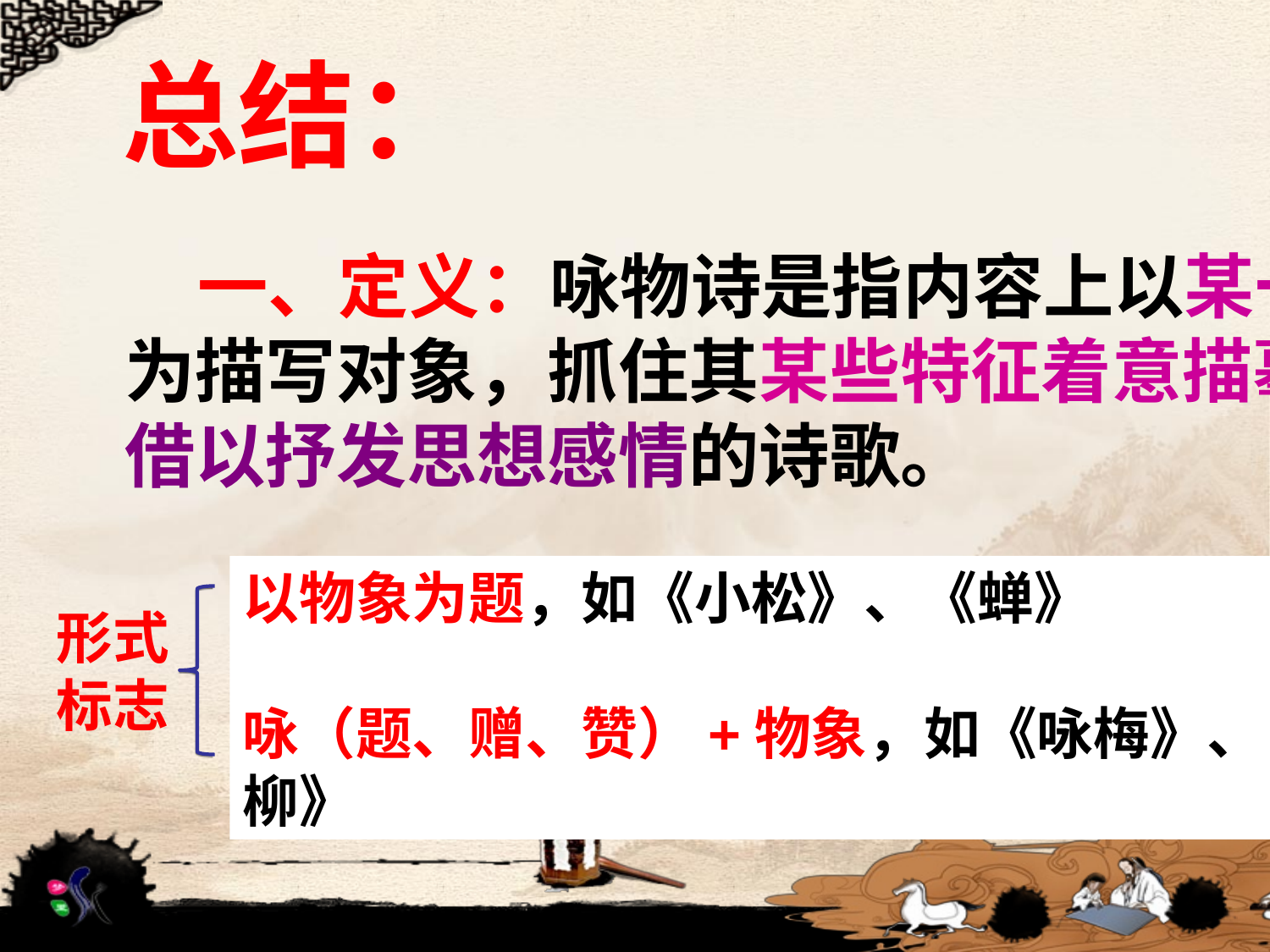

总结：
    一、定义：咏物诗是指内容上以某一物为描写对象，抓住其某些特征着意描摹，借以抒发思想感情的诗歌。
以物象为题，如《小松》、《蝉》

咏（题、赠、赞）+物象，如《咏梅》、《咏柳》

形式
标志